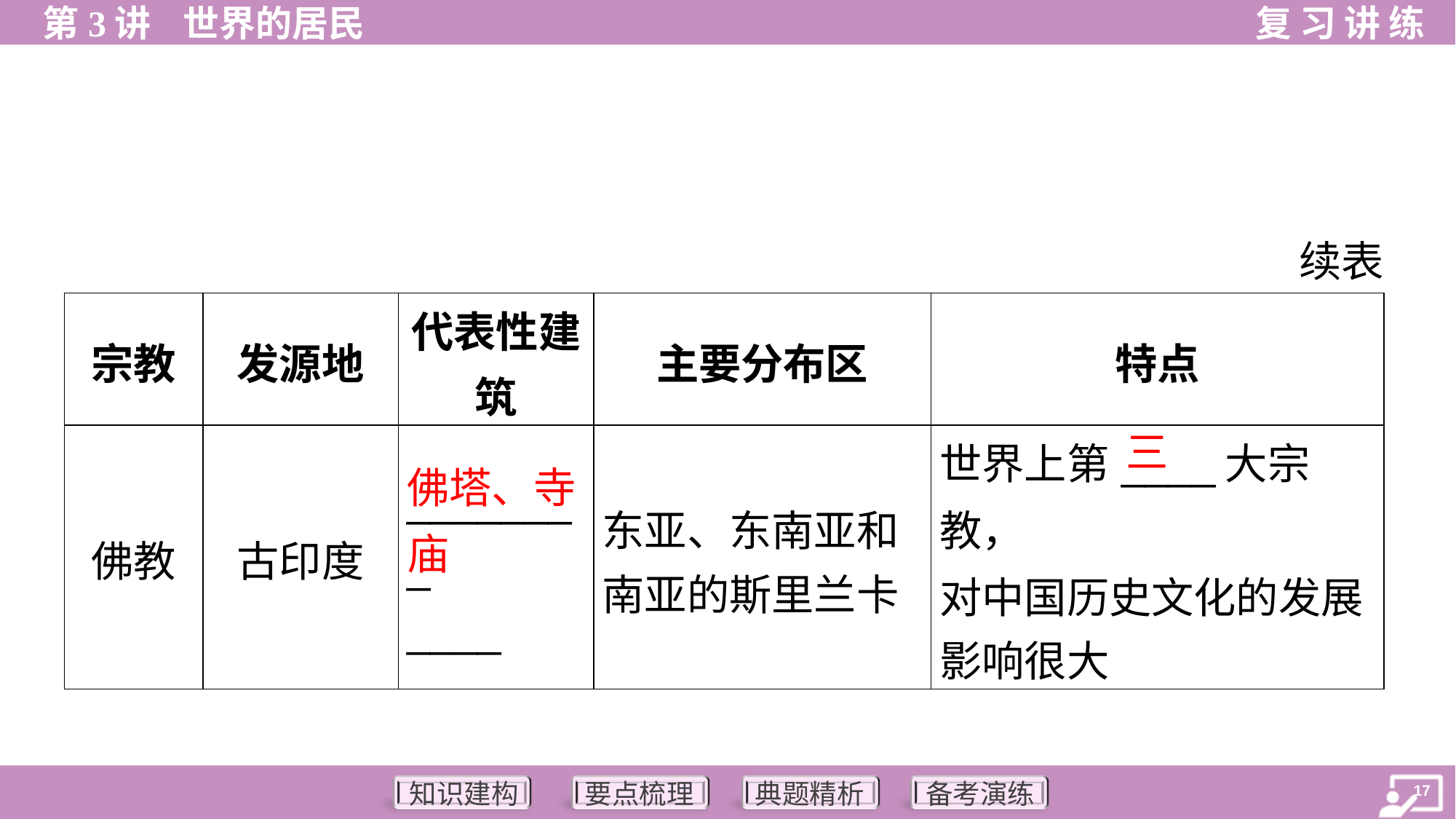

续表
| 宗教 | 发源地 | 代表性建 筑 | 主要分布区 | 特点 |
| --- | --- | --- | --- | --- |
| 佛教 | 古印度 | \_\_\_\_\_\_\_\_ \_\_\_\_ | 东亚、东南亚和 南亚的斯里兰卡 | 世界上第\_\_\_\_大宗教， 对中国历史文化的发展 影响很大 |
三
佛塔、寺庙